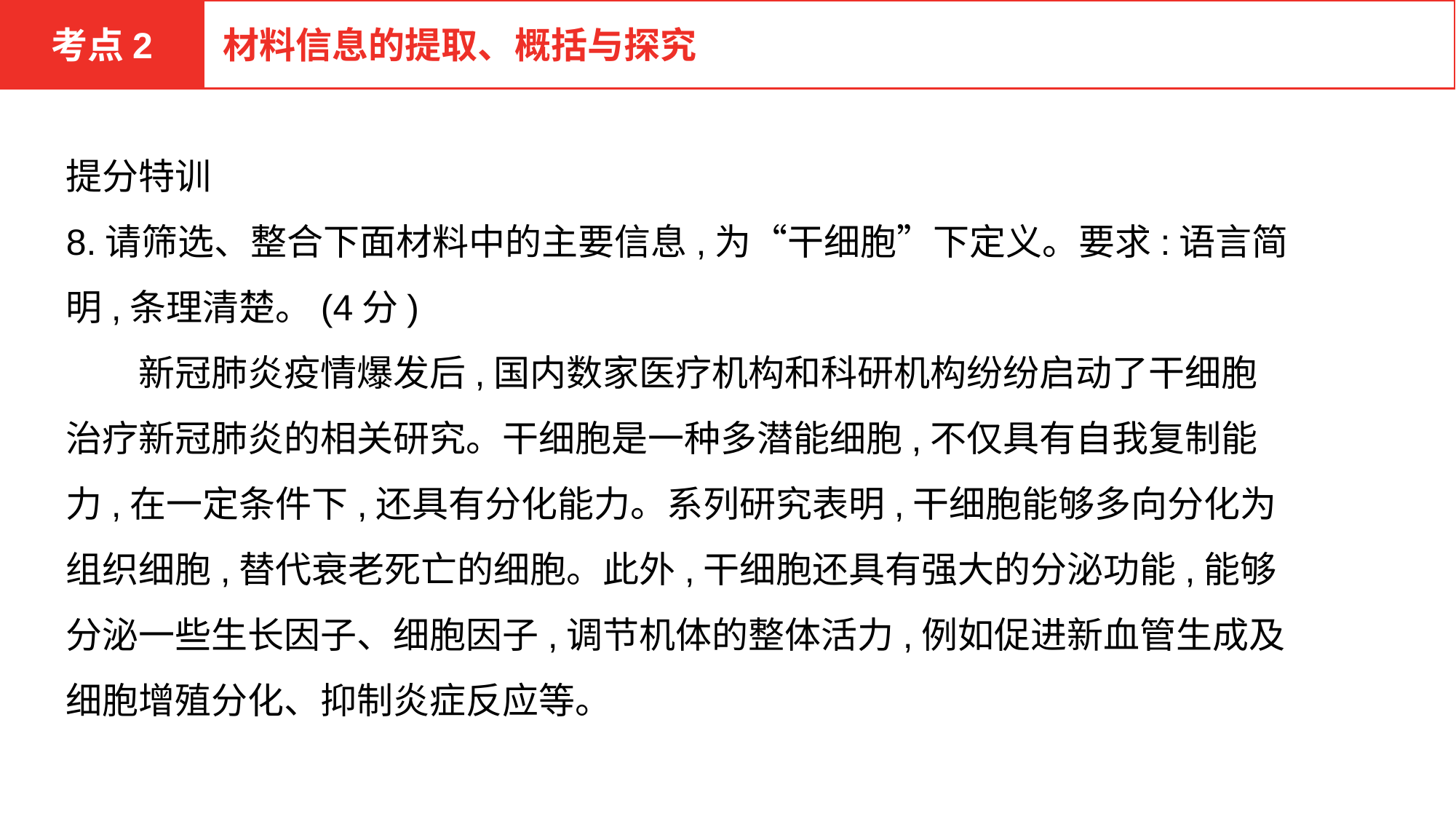

考点2
材料信息的提取、概括与探究
提分特训
8.请筛选、整合下面材料中的主要信息,为“干细胞”下定义。要求:语言简明,条理清楚。(4分)
　　新冠肺炎疫情爆发后,国内数家医疗机构和科研机构纷纷启动了干细胞治疗新冠肺炎的相关研究。干细胞是一种多潜能细胞,不仅具有自我复制能力,在一定条件下,还具有分化能力。系列研究表明,干细胞能够多向分化为组织细胞,替代衰老死亡的细胞。此外,干细胞还具有强大的分泌功能,能够分泌一些生长因子、细胞因子,调节机体的整体活力,例如促进新血管生成及细胞增殖分化、抑制炎症反应等。